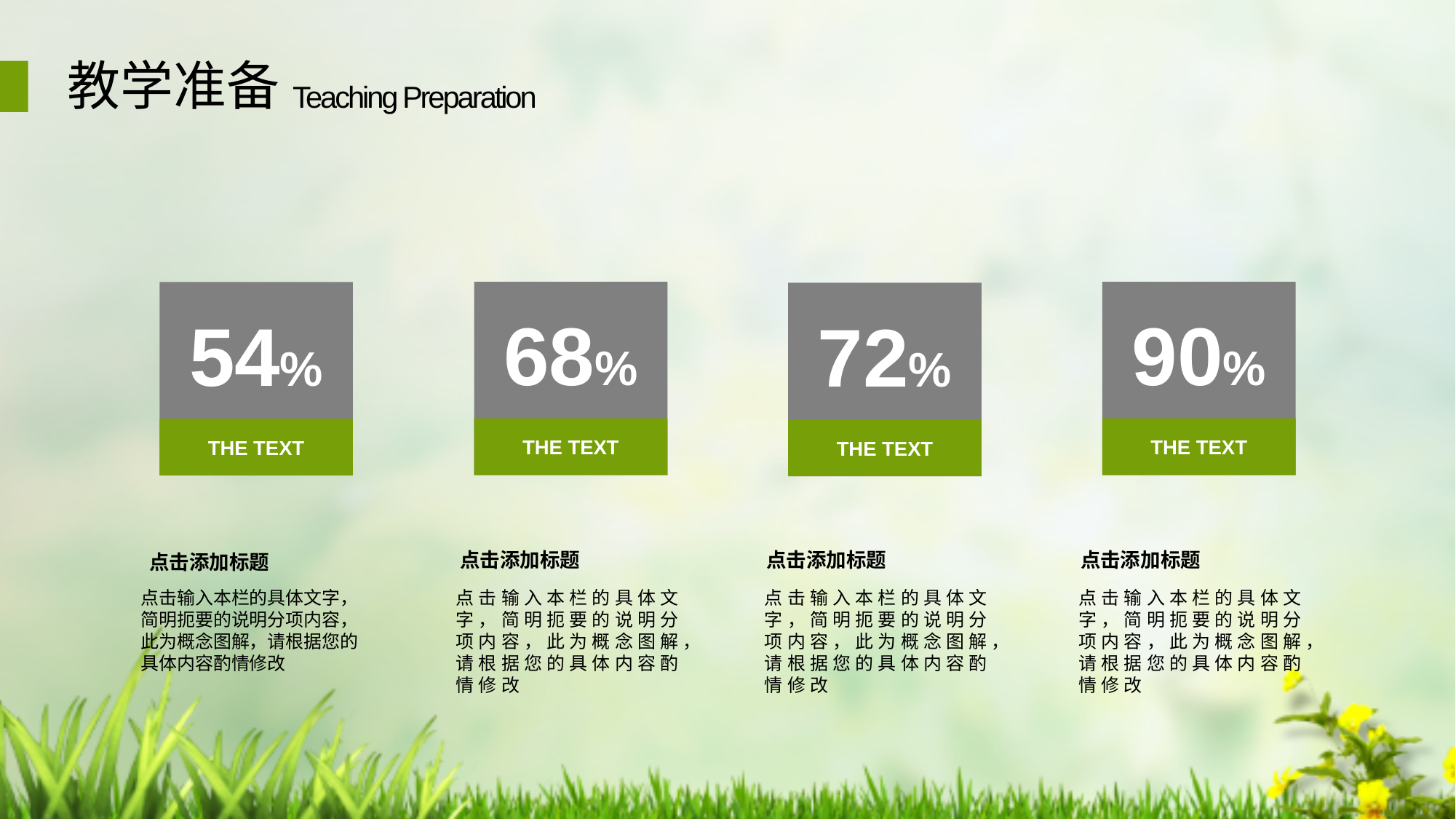

教学准备
Teaching Preparation

THE TEXT
90%

THE TEXT
68%

THE TEXT
54%

THE TEXT
72%
点击添加标题
点击输入本栏的具体文字，简明扼要的说明分项内容，此为概念图解，请根据您的具体内容酌情修改
点击添加标题
点击输入本栏的具体文字，简明扼要的说明分项内容，此为概念图解，请根据您的具体内容酌情修改
点击添加标题
点击输入本栏的具体文字，简明扼要的说明分项内容，此为概念图解，请根据您的具体内容酌情修改
点击添加标题

点击输入本栏的具体文字，简明扼要的说明分项内容，此为概念图解，请根据您的具体内容酌情修改